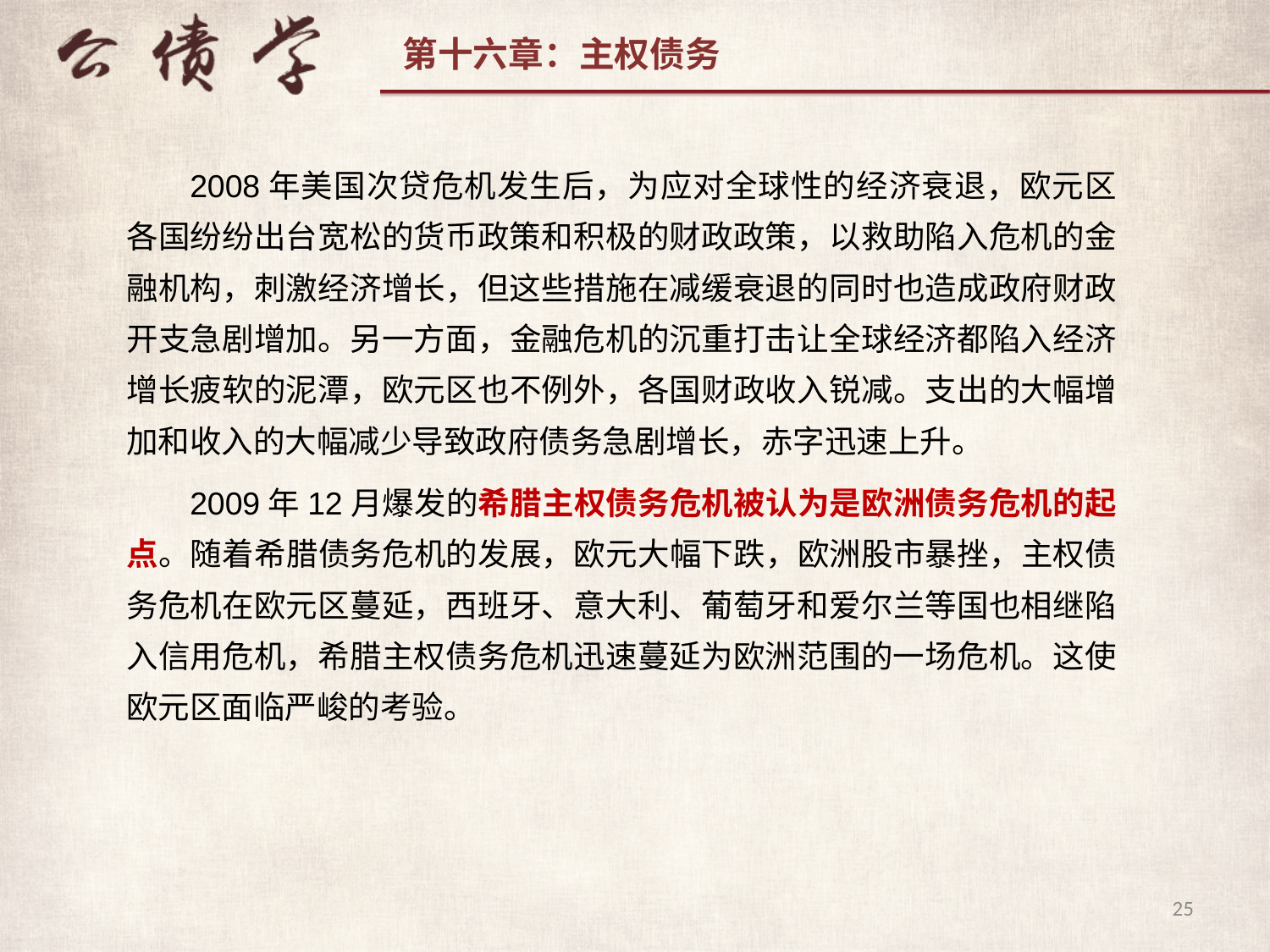

2008年美国次贷危机发生后，为应对全球性的经济衰退，欧元区各国纷纷出台宽松的货币政策和积极的财政政策，以救助陷入危机的金融机构，刺激经济增长，但这些措施在减缓衰退的同时也造成政府财政开支急剧增加。另一方面，金融危机的沉重打击让全球经济都陷入经济增长疲软的泥潭，欧元区也不例外，各国财政收入锐减。支出的大幅增加和收入的大幅减少导致政府债务急剧增长，赤字迅速上升。
2009年12月爆发的希腊主权债务危机被认为是欧洲债务危机的起点。随着希腊债务危机的发展，欧元大幅下跌，欧洲股市暴挫，主权债务危机在欧元区蔓延，西班牙、意大利、葡萄牙和爱尔兰等国也相继陷入信用危机，希腊主权债务危机迅速蔓延为欧洲范围的一场危机。这使欧元区面临严峻的考验。
25